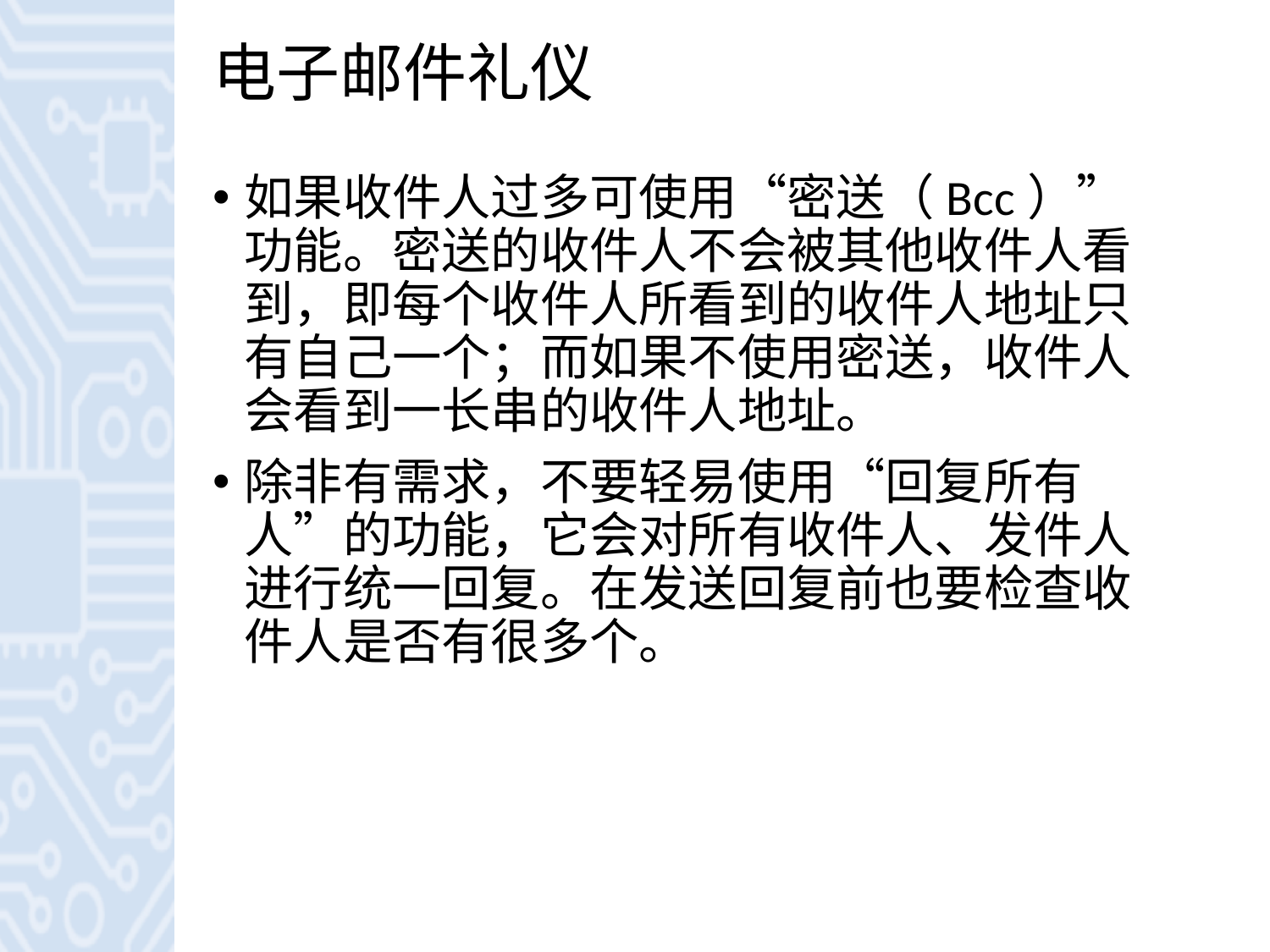

# 电子邮件礼仪
如果收件人过多可使用“密送（Bcc）”功能。密送的收件人不会被其他收件人看到，即每个收件人所看到的收件人地址只有自己一个；而如果不使用密送，收件人会看到一长串的收件人地址。
除非有需求，不要轻易使用“回复所有人”的功能，它会对所有收件人、发件人进行统一回复。在发送回复前也要检查收件人是否有很多个。